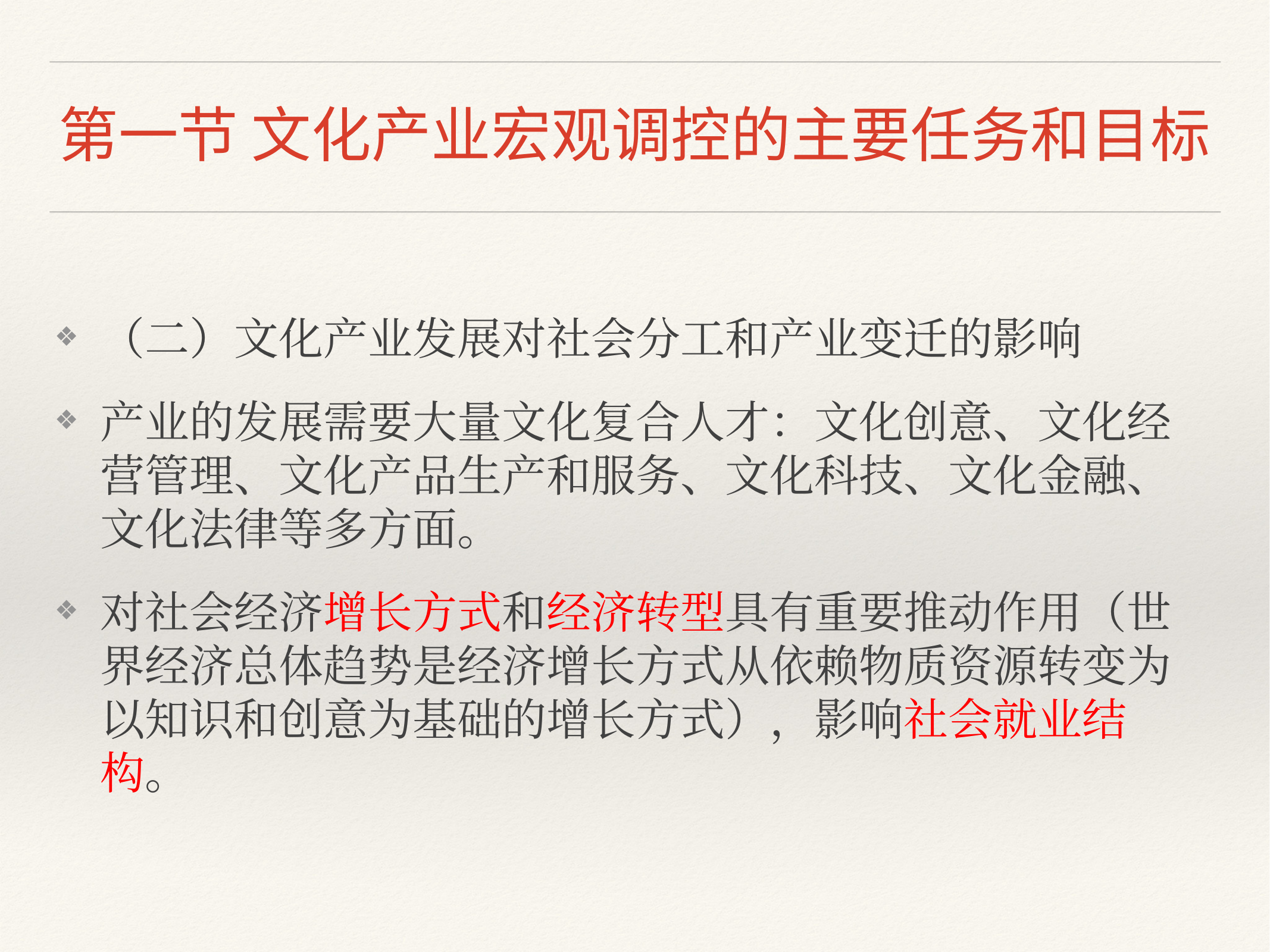

# 第一节 文化产业宏观调控的主要任务和目标
（二）文化产业发展对社会分工和产业变迁的影响
产业的发展需要大量文化复合人才：文化创意、文化经营管理、文化产品生产和服务、文化科技、文化金融、文化法律等多方面。
对社会经济增长方式和经济转型具有重要推动作用（世界经济总体趋势是经济增长方式从依赖物质资源转变为以知识和创意为基础的增长方式），影响社会就业结构。